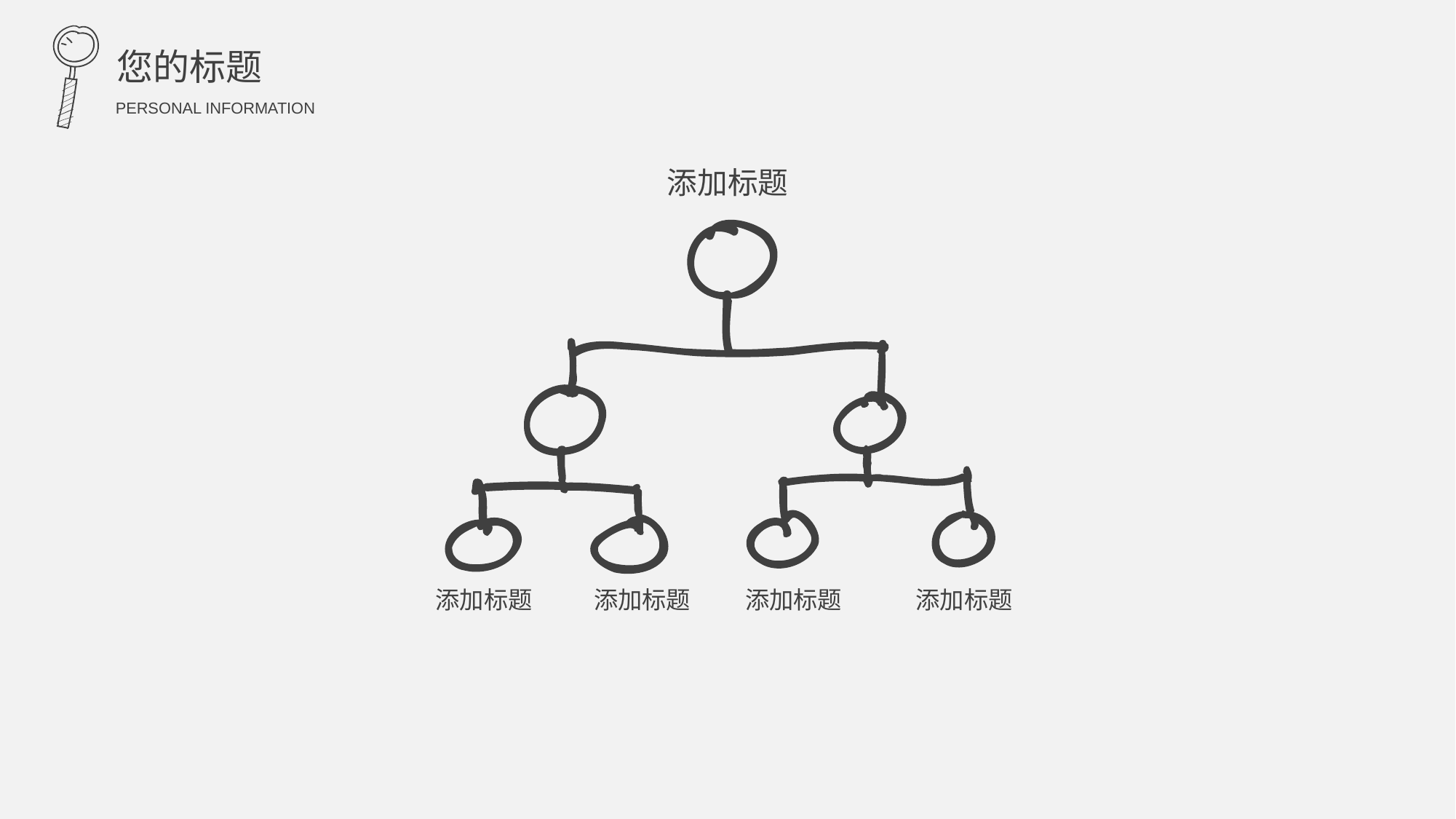

您的标题

PERSONAL INFORMATION
添加标题

添加标题
添加标题
添加标题
添加标题